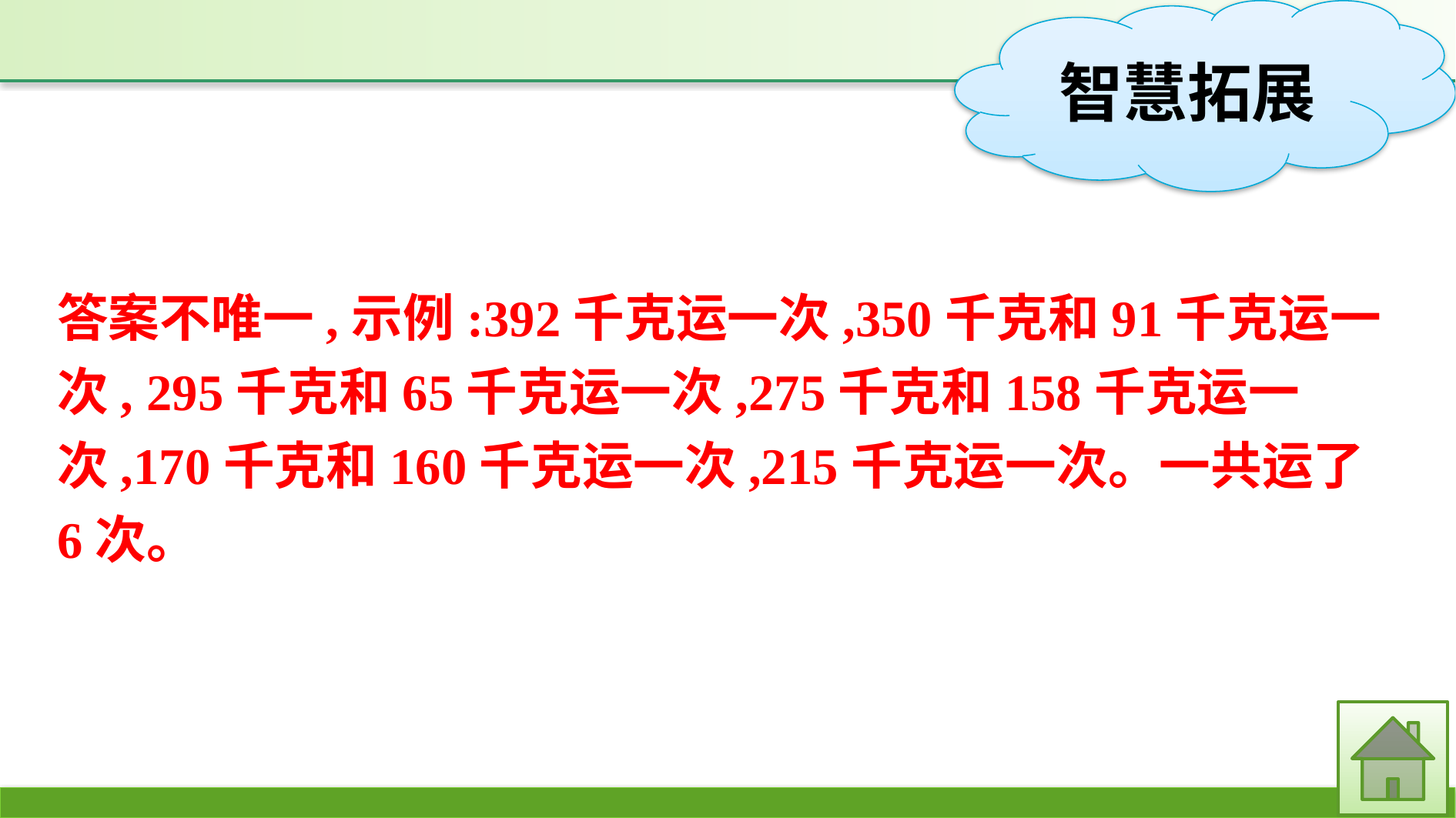

答案不唯一,示例:392千克运一次,350千克和91千克运一次, 295千克和65千克运一次,275千克和158千克运一次,170千克和160千克运一次,215千克运一次。一共运了6次。